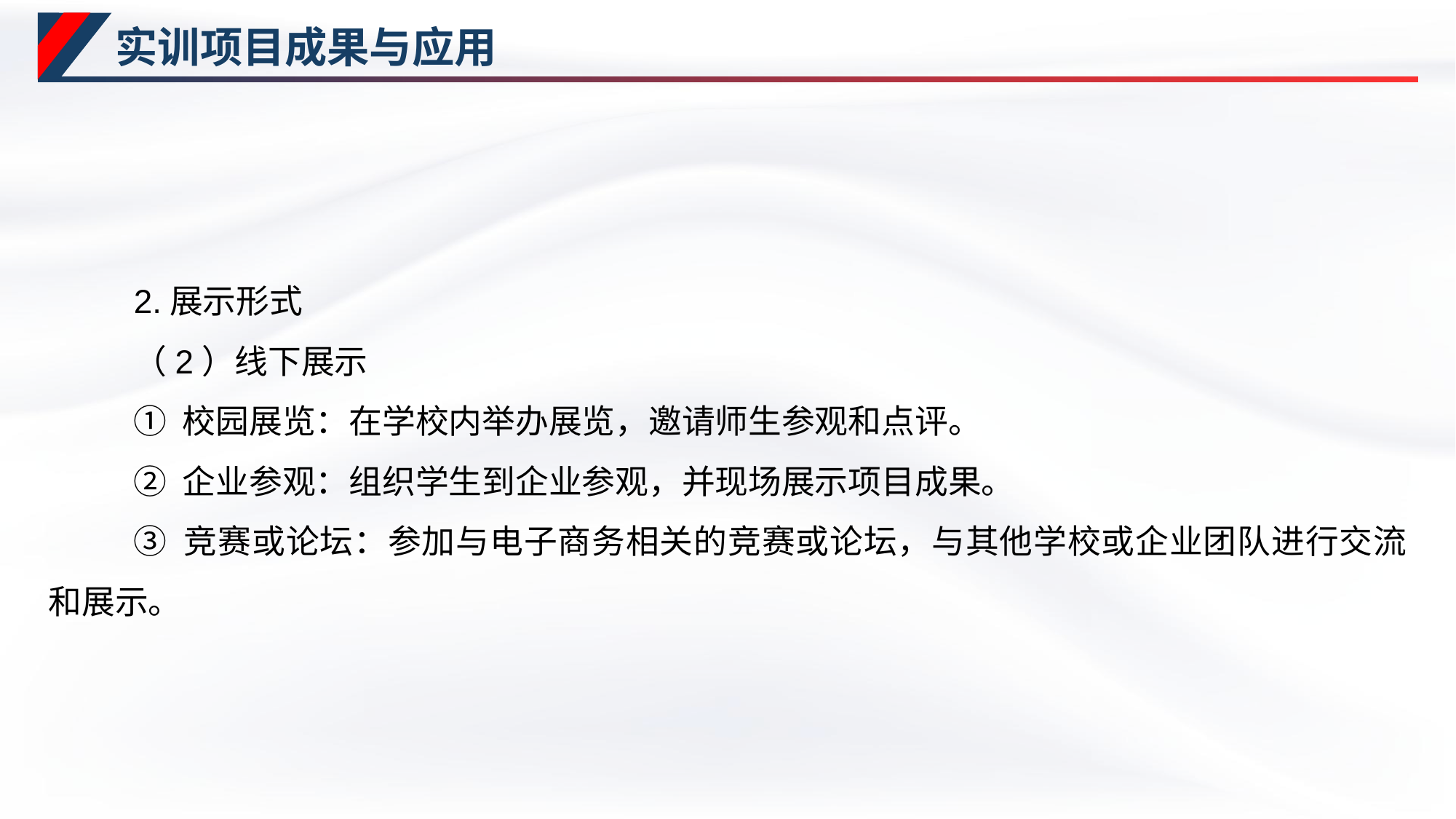

# 实训项目成果与应用
2.展示形式
（2）线下展示
① 校园展览：在学校内举办展览，邀请师生参观和点评。
② 企业参观：组织学生到企业参观，并现场展示项目成果。
③ 竞赛或论坛：参加与电子商务相关的竞赛或论坛，与其他学校或企业团队进行交流和展示。